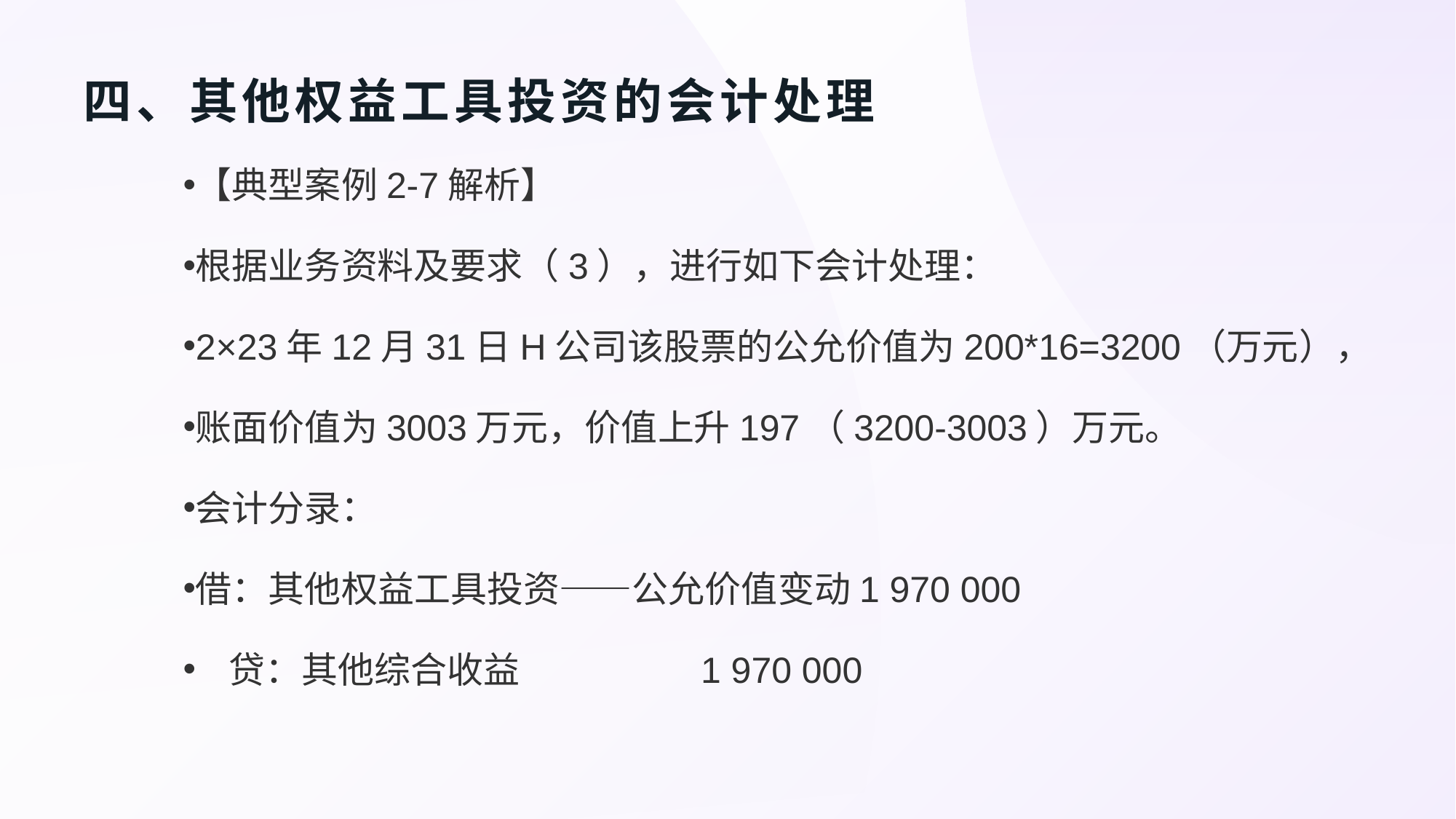

# 四、其他权益工具投资的会计处理
【典型案例2-7解析】
根据业务资料及要求（3），进行如下会计处理：
2×23年12月31日H公司该股票的公允价值为200*16=3200（万元），
账面价值为3003万元，价值上升197（3200-3003）万元。
会计分录：
借：其他权益工具投资——公允价值变动1 970 000
   贷：其他综合收益                     1 970 000